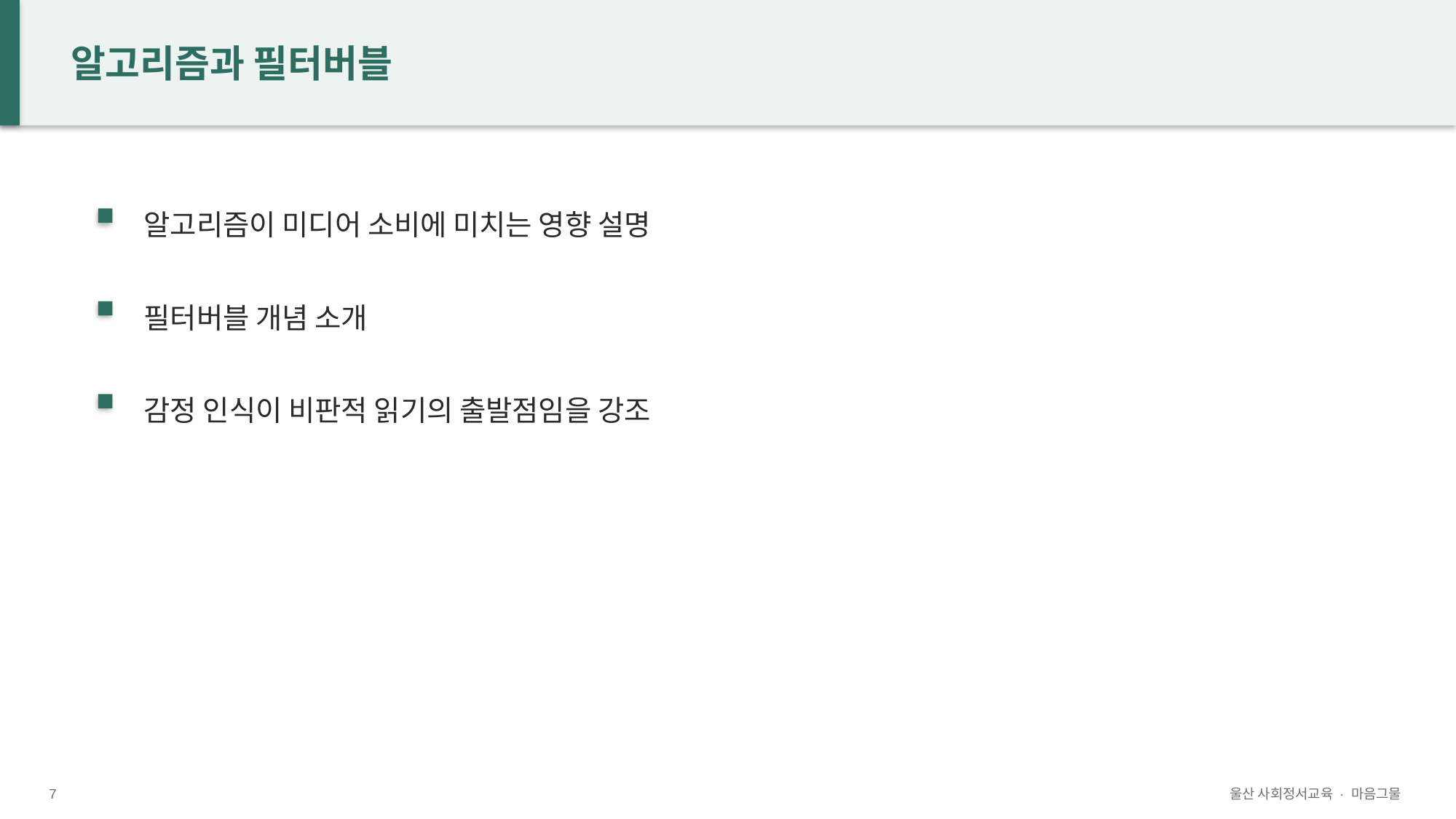

알고리즘과 필터버블
알고리즘이 미디어 소비에 미치는 영향 설명

필터버블 개념 소개

감정 인식이 비판적 읽기의 출발점임을 강조

7
울산 사회정서교육 · 마음그물